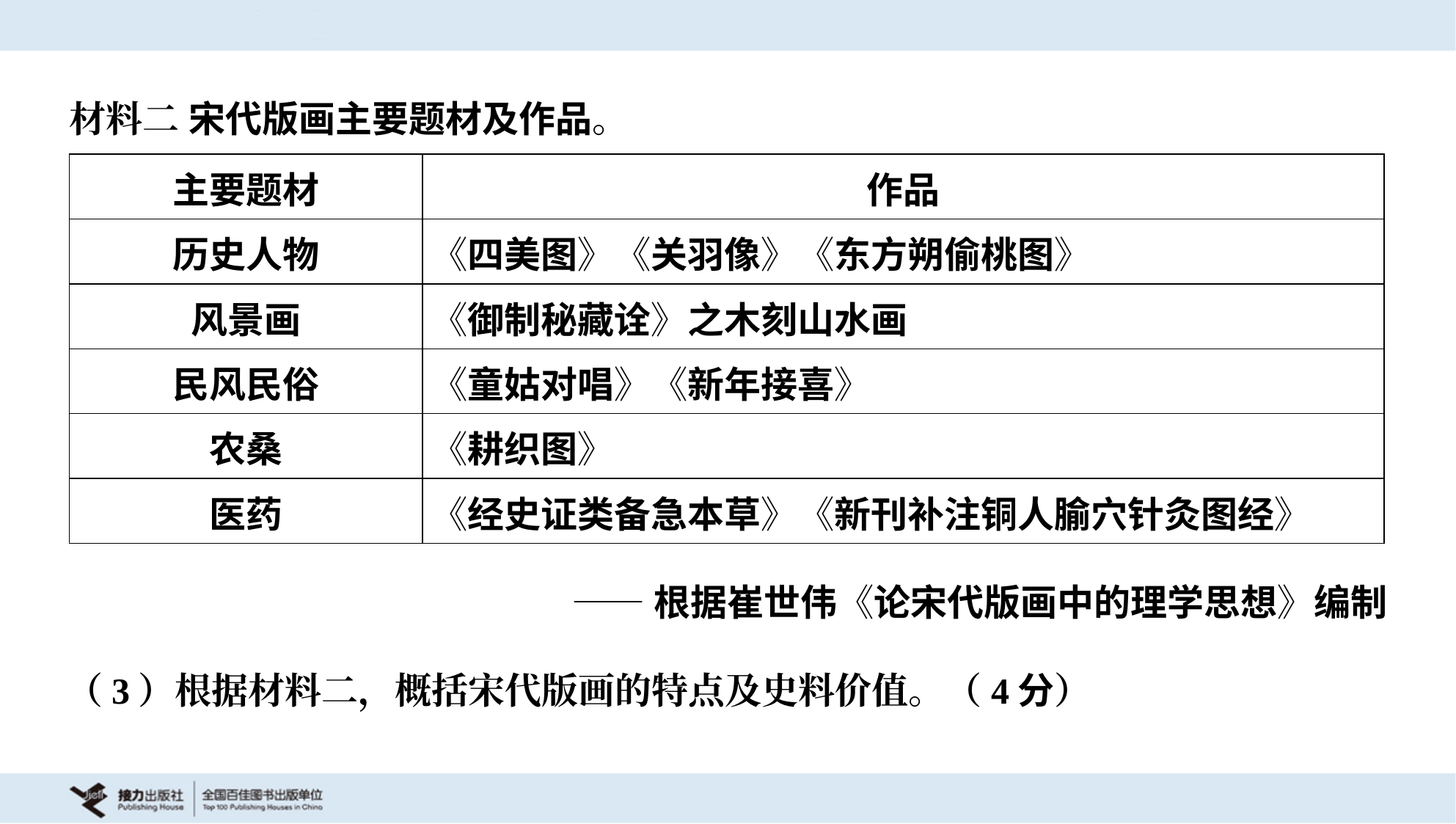

材料二 宋代版画主要题材及作品。
| 主要题材 | 作品 |
| --- | --- |
| 历史人物 | 《四美图》《关羽像》《东方朔偷桃图》 |
| 风景画 | 《御制秘藏诠》之木刻山水画 |
| 民风民俗 | 《童姑对唱》《新年接喜》 |
| 农桑 | 《耕织图》 |
| 医药 | 《经史证类备急本草》《新刊补注铜人腧穴针灸图经》 |
——根据崔世伟《论宋代版画中的理学思想》编制
（3）根据材料二，概括宋代版画的特点及史料价值。（4分）